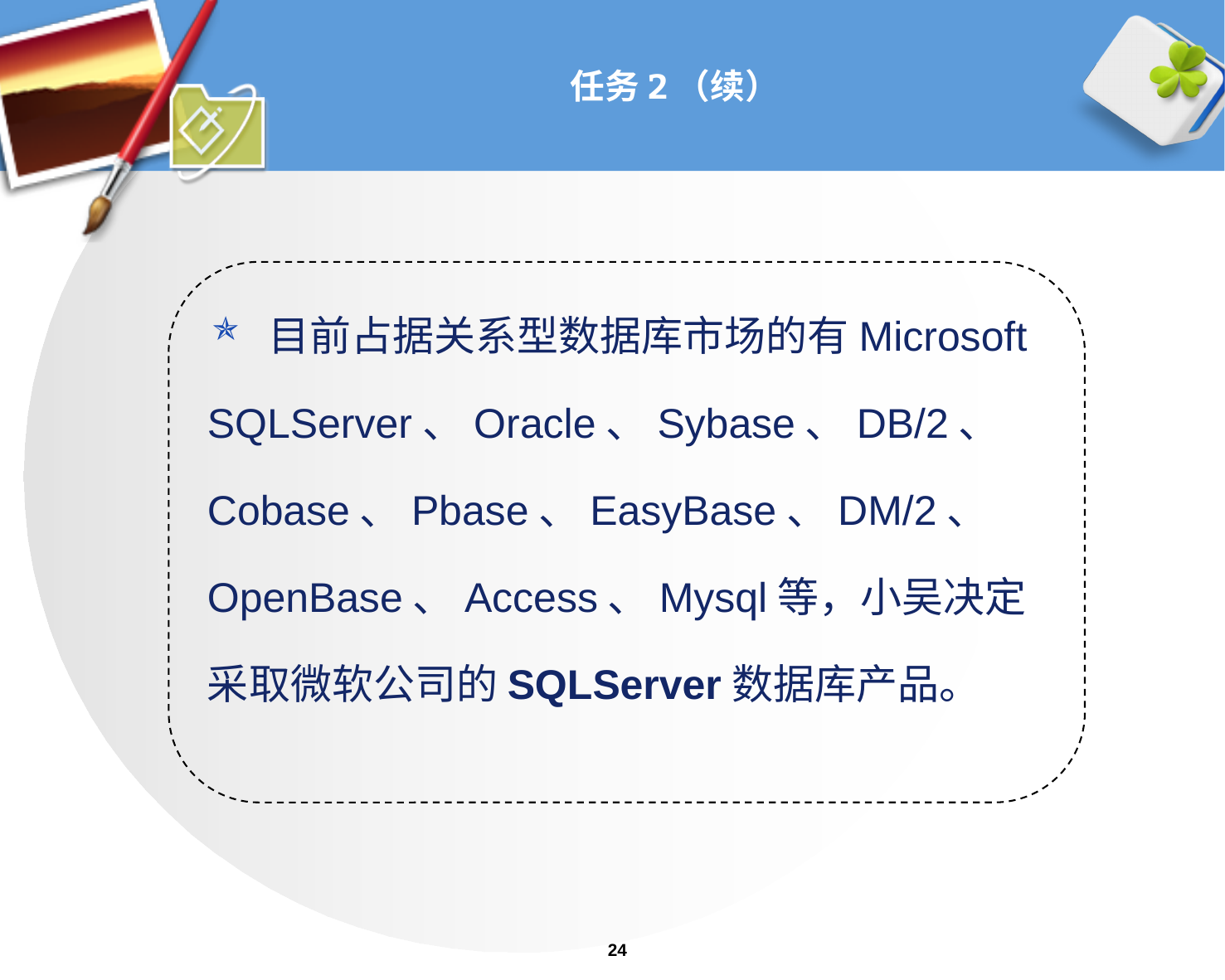

# 任务2（续）
目前占据关系型数据库市场的有Microsoft
SQLServer、Oracle、Sybase、DB/2、
Cobase、Pbase、EasyBase、DM/2、
OpenBase、Access、Mysql等，小吴决定
采取微软公司的SQLServer数据库产品。

24